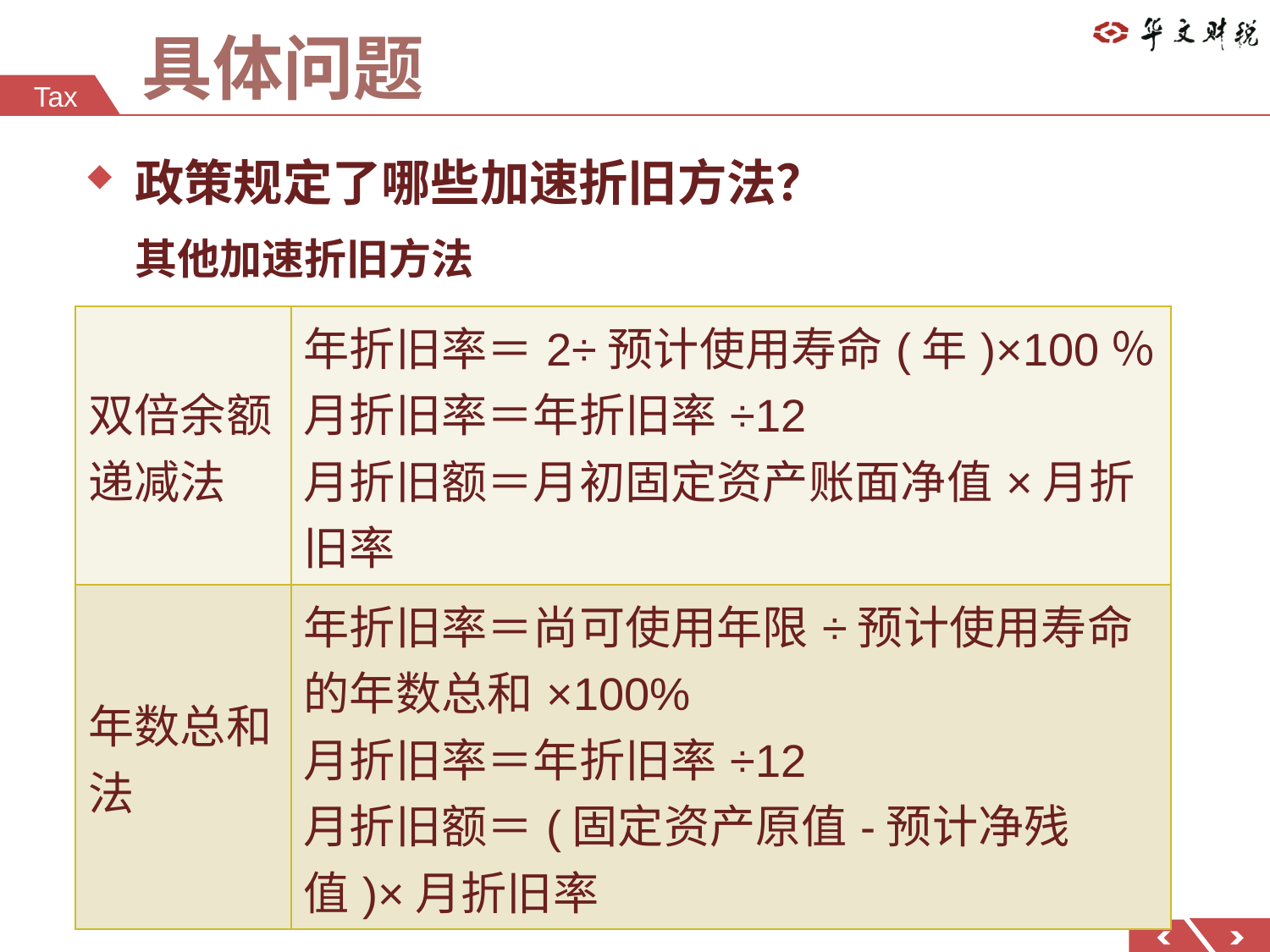

# 具体问题
政策规定了哪些加速折旧方法？
其他加速折旧方法

| 双倍余额递减法 | 年折旧率＝2÷预计使用寿命(年)×100％ 月折旧率＝年折旧率÷12 月折旧额＝月初固定资产账面净值×月折旧率 |
| --- | --- |
| 年数总和法 | 年折旧率＝尚可使用年限÷预计使用寿命的年数总和×100% 月折旧率＝年折旧率÷12 月折旧额＝(固定资产原值-预计净残值)×月折旧率 |